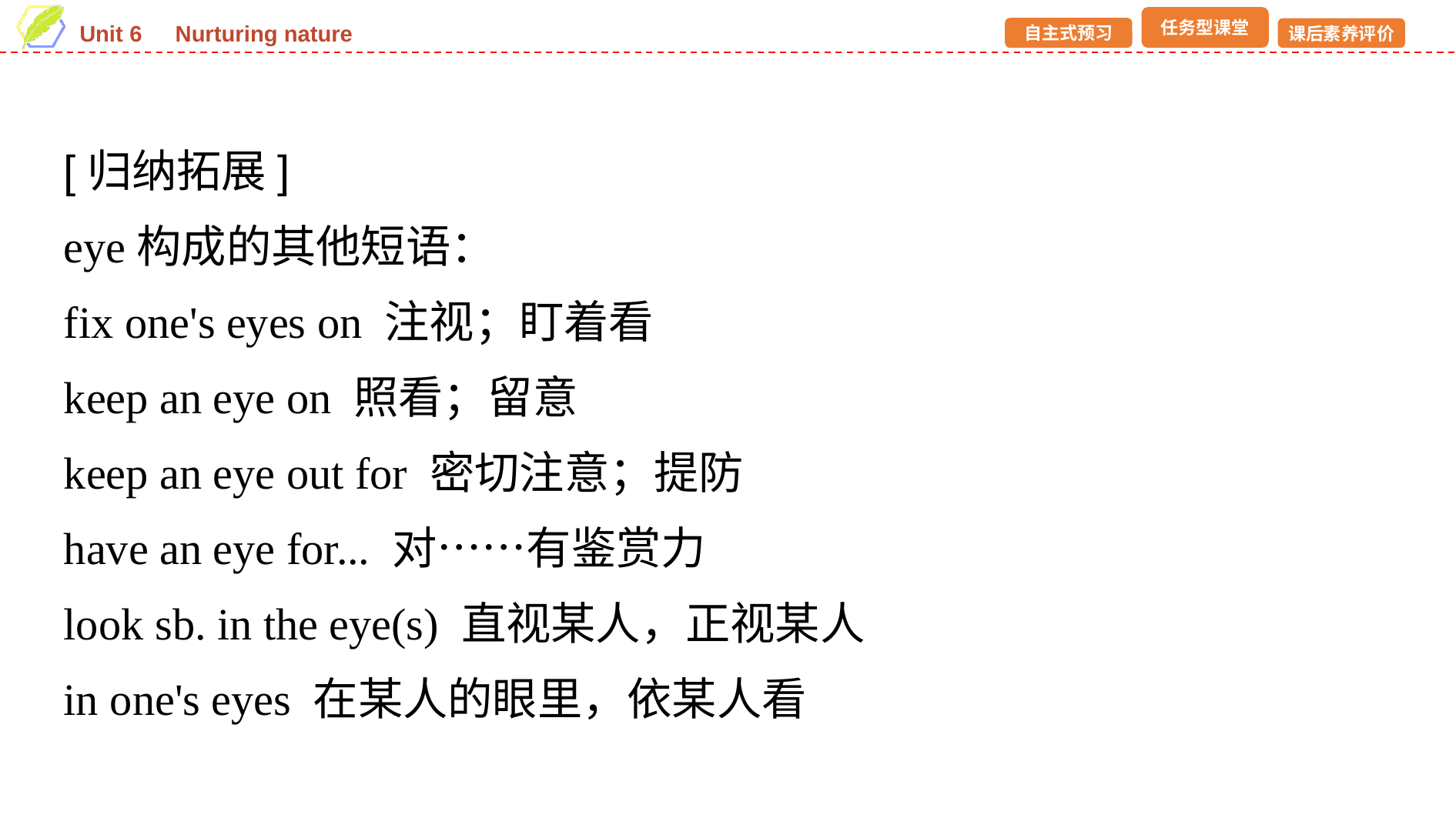

[归纳拓展]
eye构成的其他短语：
fix one's eyes on 注视；盯着看
keep an eye on 照看；留意
keep an eye out for 密切注意；提防
have an eye for... 对……有鉴赏力
look sb. in the eye(s) 直视某人，正视某人
in one's eyes 在某人的眼里，依某人看